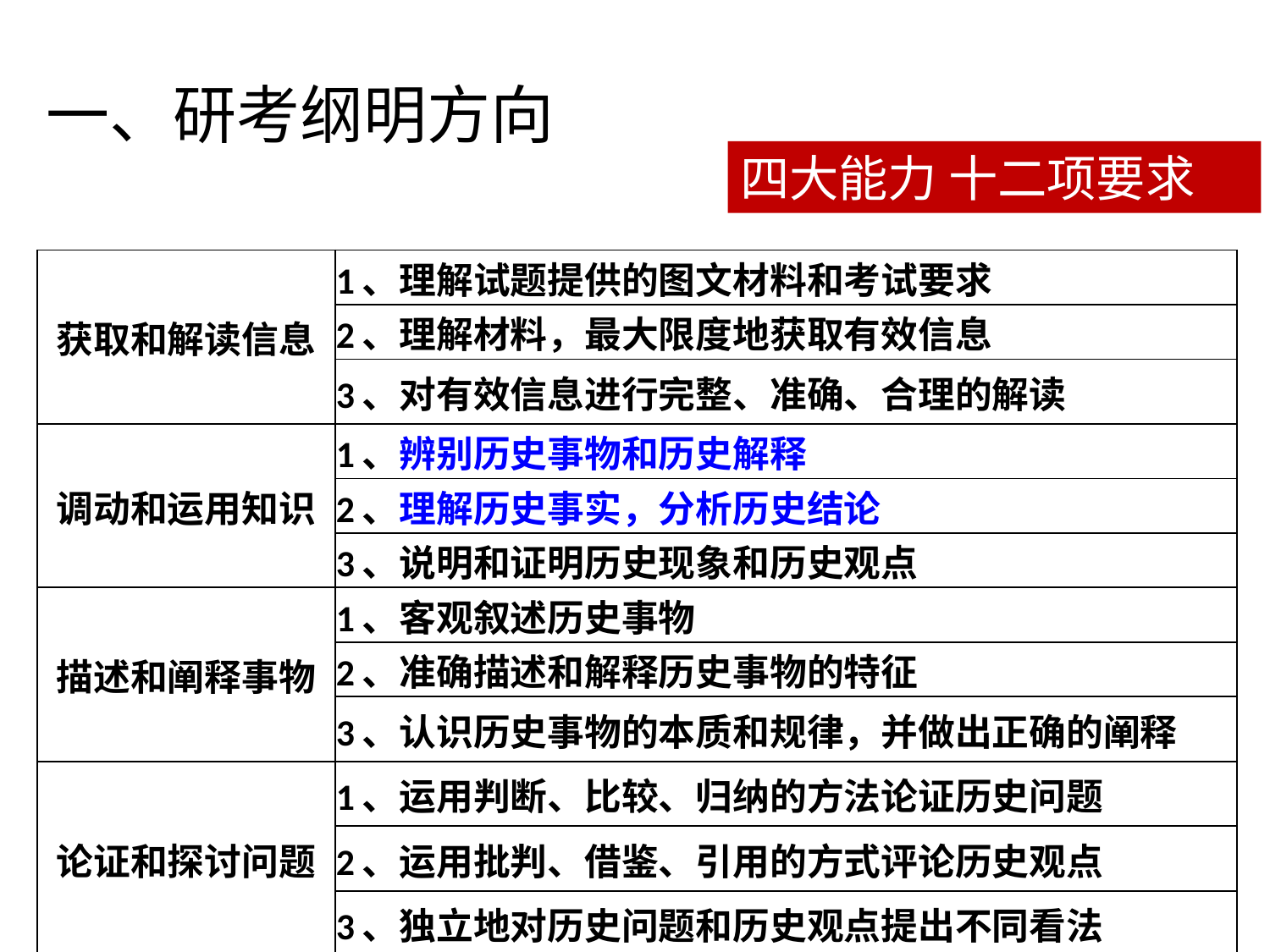

一、研考纲明方向
四大能力 十二项要求
| 获取和解读信息 | 1、理解试题提供的图文材料和考试要求 |
| --- | --- |
|  | 2、理解材料，最大限度地获取有效信息 |
|  | 3、对有效信息进行完整、准确、合理的解读 |
| 调动和运用知识 | 1、辨别历史事物和历史解释 |
|  | 2、理解历史事实，分析历史结论 |
|  | 3、说明和证明历史现象和历史观点 |
| 描述和阐释事物 | 1、客观叙述历史事物 |
|  | 2、准确描述和解释历史事物的特征 |
|  | 3、认识历史事物的本质和规律，并做出正确的阐释 |
| 论证和探讨问题 | 1、运用判断、比较、归纳的方法论证历史问题 |
|  | 2、运用批判、借鉴、引用的方式评论历史观点 |
|  | 3、独立地对历史问题和历史观点提出不同看法 |